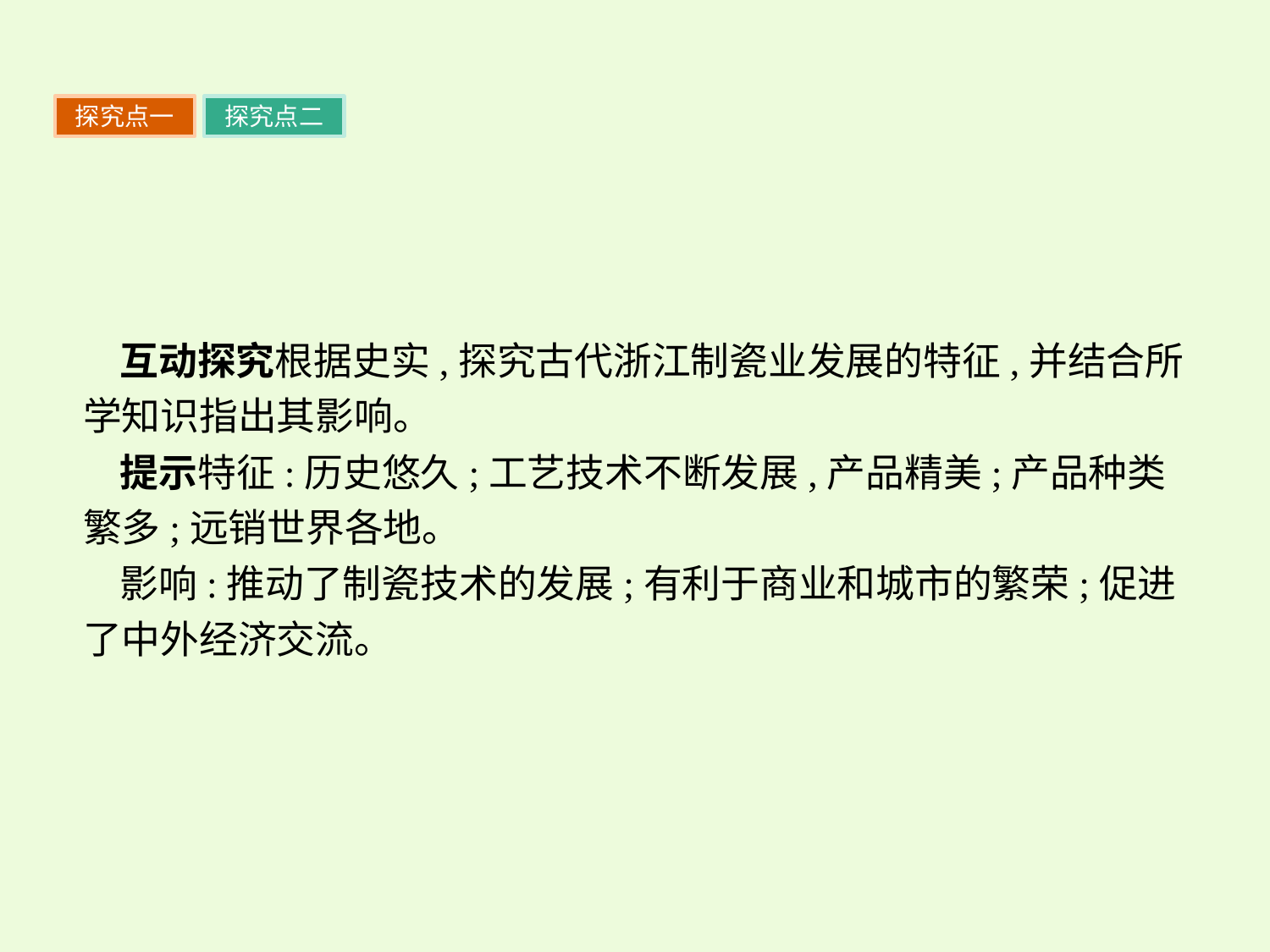

探究点一
探究点二
互动探究根据史实,探究古代浙江制瓷业发展的特征,并结合所学知识指出其影响。
提示特征:历史悠久;工艺技术不断发展,产品精美;产品种类繁多;远销世界各地。
影响:推动了制瓷技术的发展;有利于商业和城市的繁荣;促进了中外经济交流。